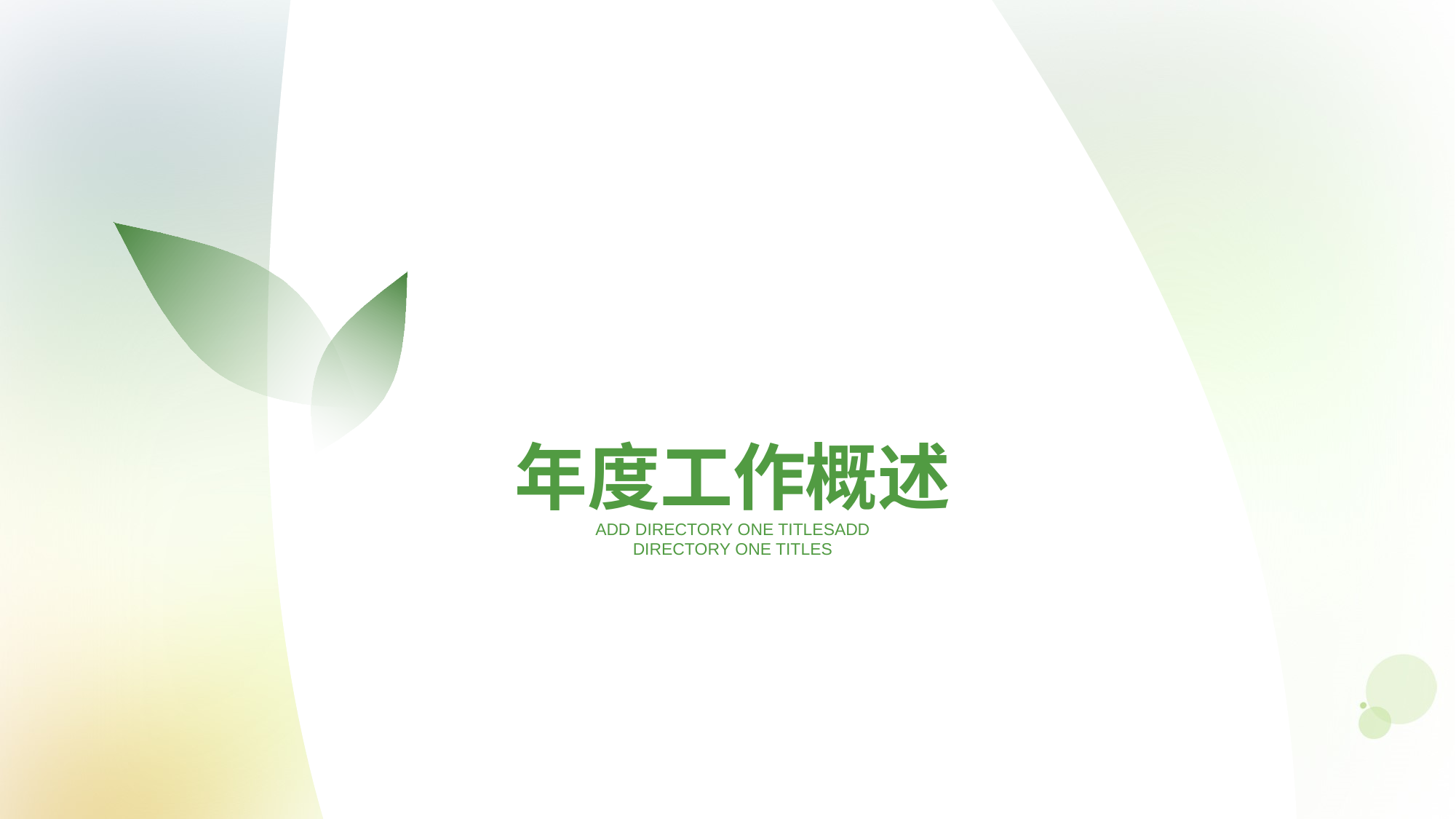

01

年度工作概述
ADD DIRECTORY ONE TITLESADD DIRECTORY ONE TITLES